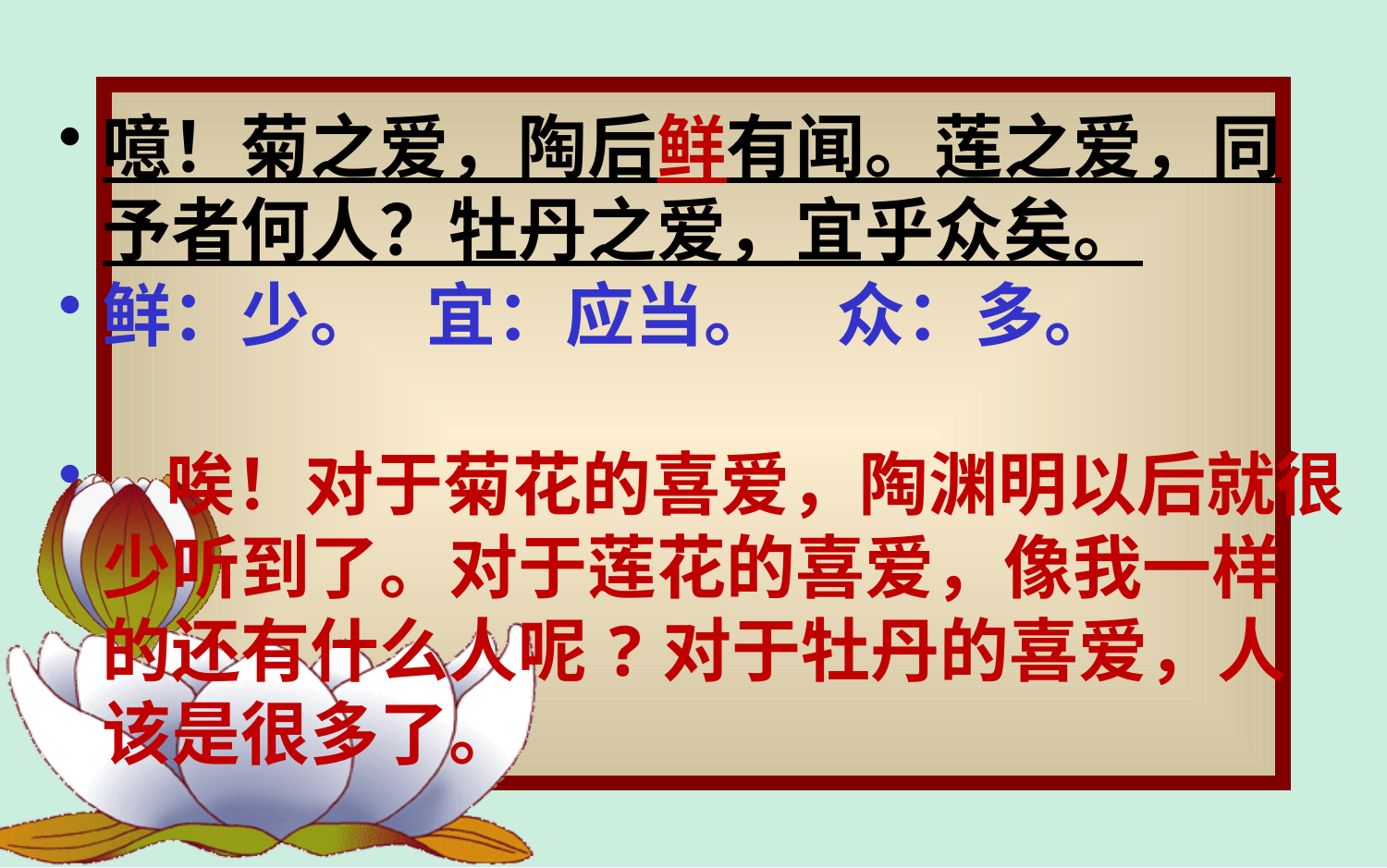

噫！菊之爱，陶后鲜有闻。莲之爱，同予者何人？牡丹之爱，宜乎众矣。
鲜：少。   宜：应当。    众：多。

   唉！对于菊花的喜爱，陶渊明以后就很少听到了。对于莲花的喜爱，像我一样的还有什么人呢?对于牡丹的喜爱，人该是很多了。